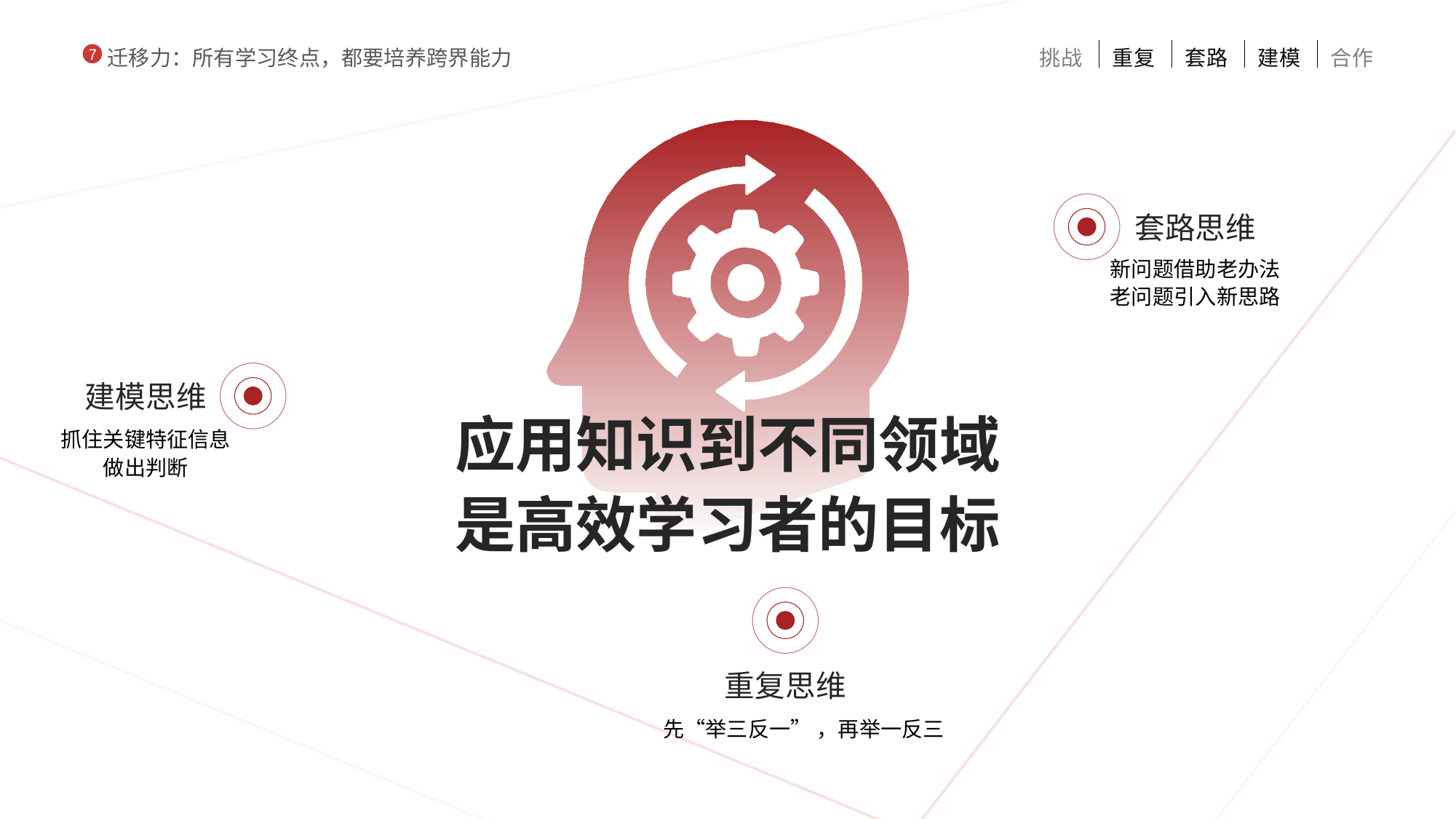

挑战
重复
套路
建模
合作
迁移力：所有学习终点，都要培养跨界能力
7

套路思维
新问题借助老办法
老问题引入新思路

建模思维
应用知识到不同领域
是高效学习者的目标
抓住关键特征信息
做出判断

重复思维
先“举三反一” ，再举一反三